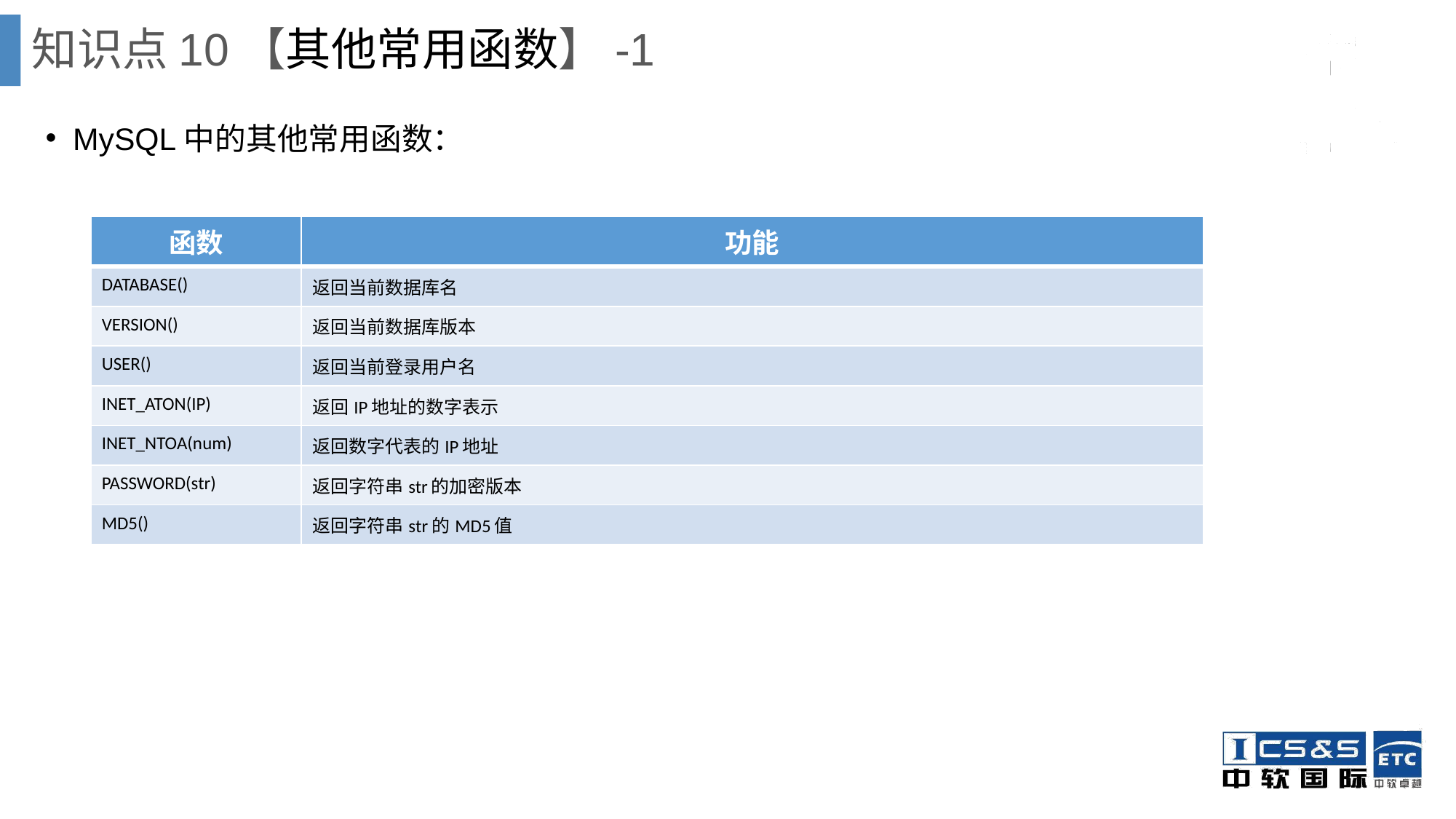

知识点10【其他常用函数】-1
MySQL中的其他常用函数：

| 函数 | 功能 |
| --- | --- |
| DATABASE() | 返回当前数据库名 |
| VERSION() | 返回当前数据库版本 |
| USER() | 返回当前登录用户名 |
| INET\_ATON(IP) | 返回IP地址的数字表示 |
| INET\_NTOA(num) | 返回数字代表的IP地址 |
| PASSWORD(str) | 返回字符串str的加密版本 |
| MD5() | 返回字符串str的MD5值 |